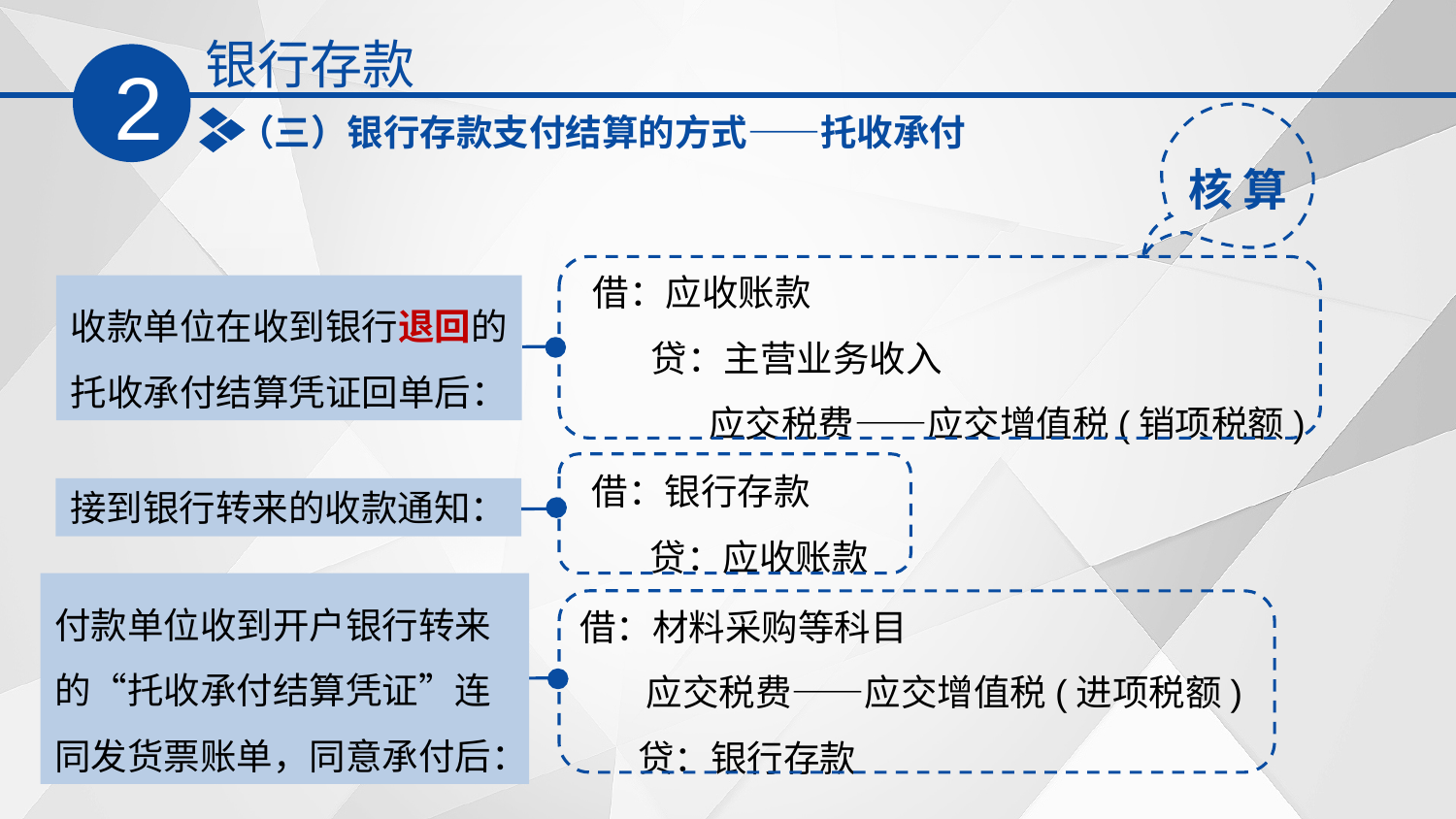

银行存款
2

核 算
（三）银行存款支付结算的方式——托收承付

借：应收账款
      贷：主营业务收入
             应交税费——应交增值税(销项税额)

收款单位在收到银行退回的
托收承付结算凭证回单后：

借：银行存款
      贷：应收账款

接到银行转来的收款通知：

付款单位收到开户银行转来
的“托收承付结算凭证”连
同发货票账单，同意承付后：
借：材料采购等科目
       应交税费——应交增值税(进项税额)
      贷：银行存款